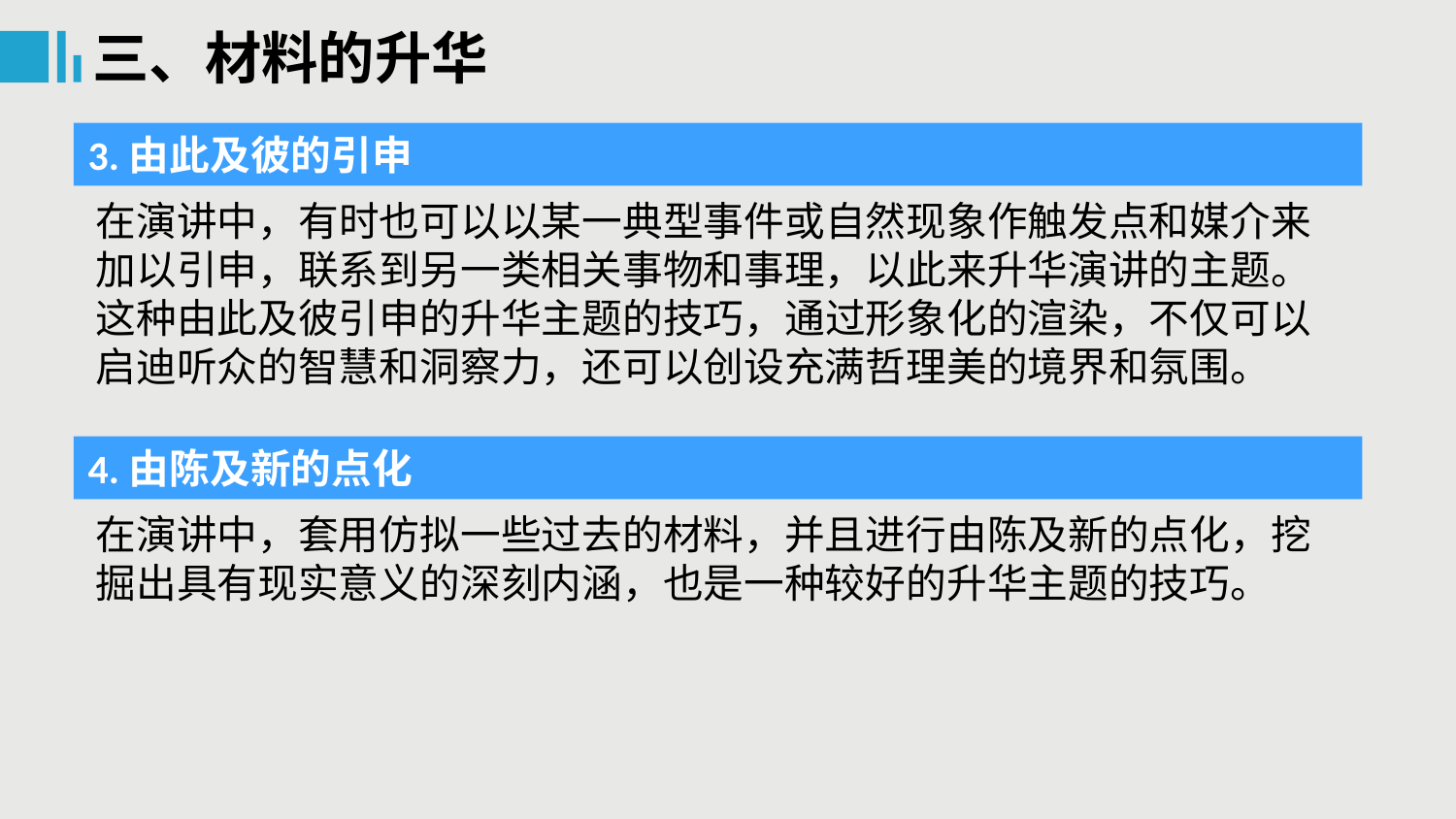

三、材料的升华

3.由此及彼的引申
在演讲中，有时也可以以某一典型事件或自然现象作触发点和媒介来加以引申，联系到另一类相关事物和事理，以此来升华演讲的主题。这种由此及彼引申的升华主题的技巧，通过形象化的渲染，不仅可以启迪听众的智慧和洞察力，还可以创设充满哲理美的境界和氛围。
4.由陈及新的点化
在演讲中，套用仿拟一些过去的材料，并且进行由陈及新的点化，挖掘出具有现实意义的深刻内涵，也是一种较好的升华主题的技巧。